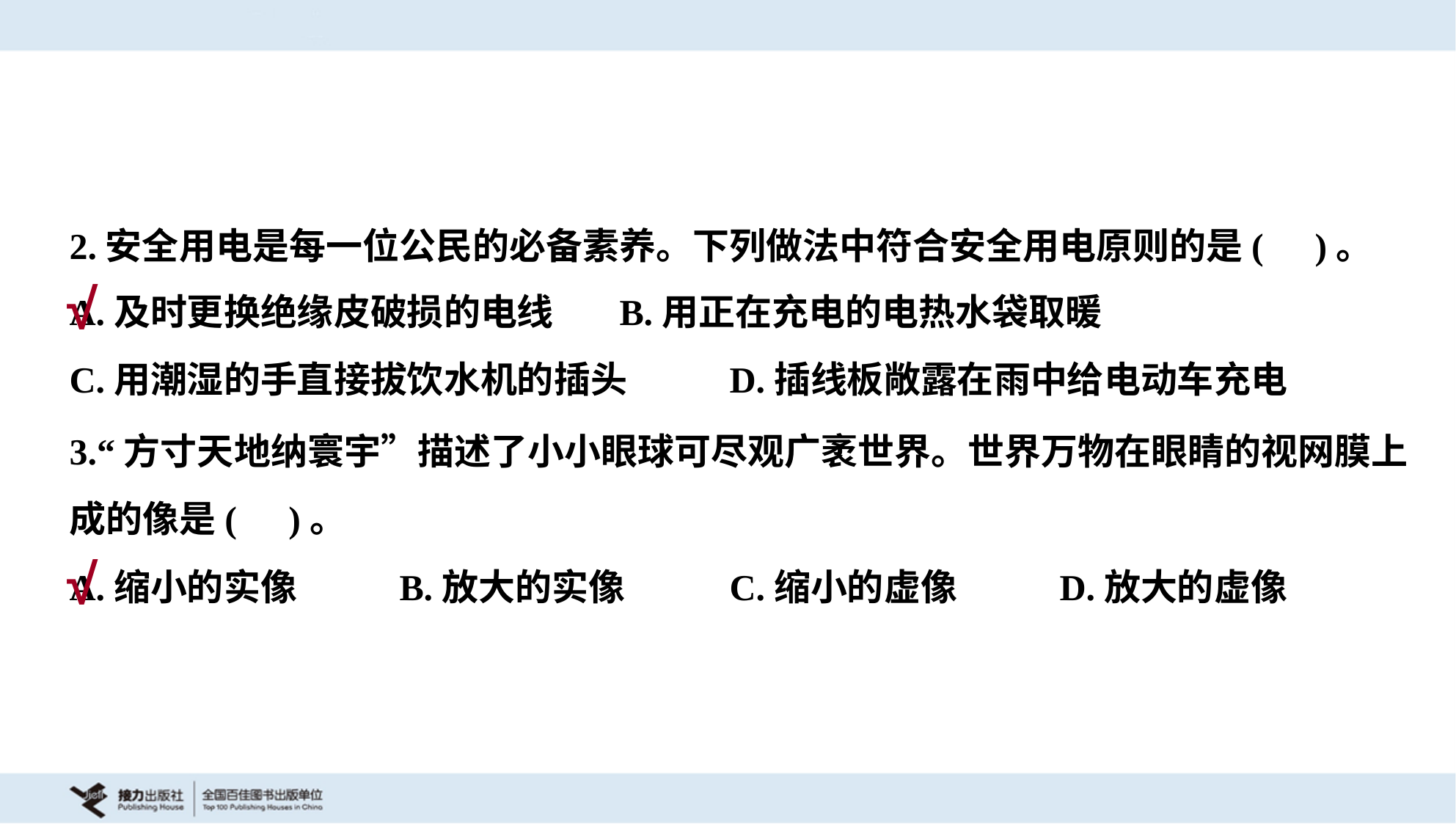

2.安全用电是每一位公民的必备素养。下列做法中符合安全用电原则的是(     )。

A.及时更换绝缘皮破损的电线	B.用正在充电的电热水袋取暖
C.用潮湿的手直接拔饮水机的插头	D.插线板敞露在雨中给电动车充电
√
3.“方寸天地纳寰宇”描述了小小眼球可尽观广袤世界。世界万物在眼睛的视网膜上
成的像是(     )。

A.缩小的实像	B.放大的实像	C.缩小的虚像	D.放大的虚像
√